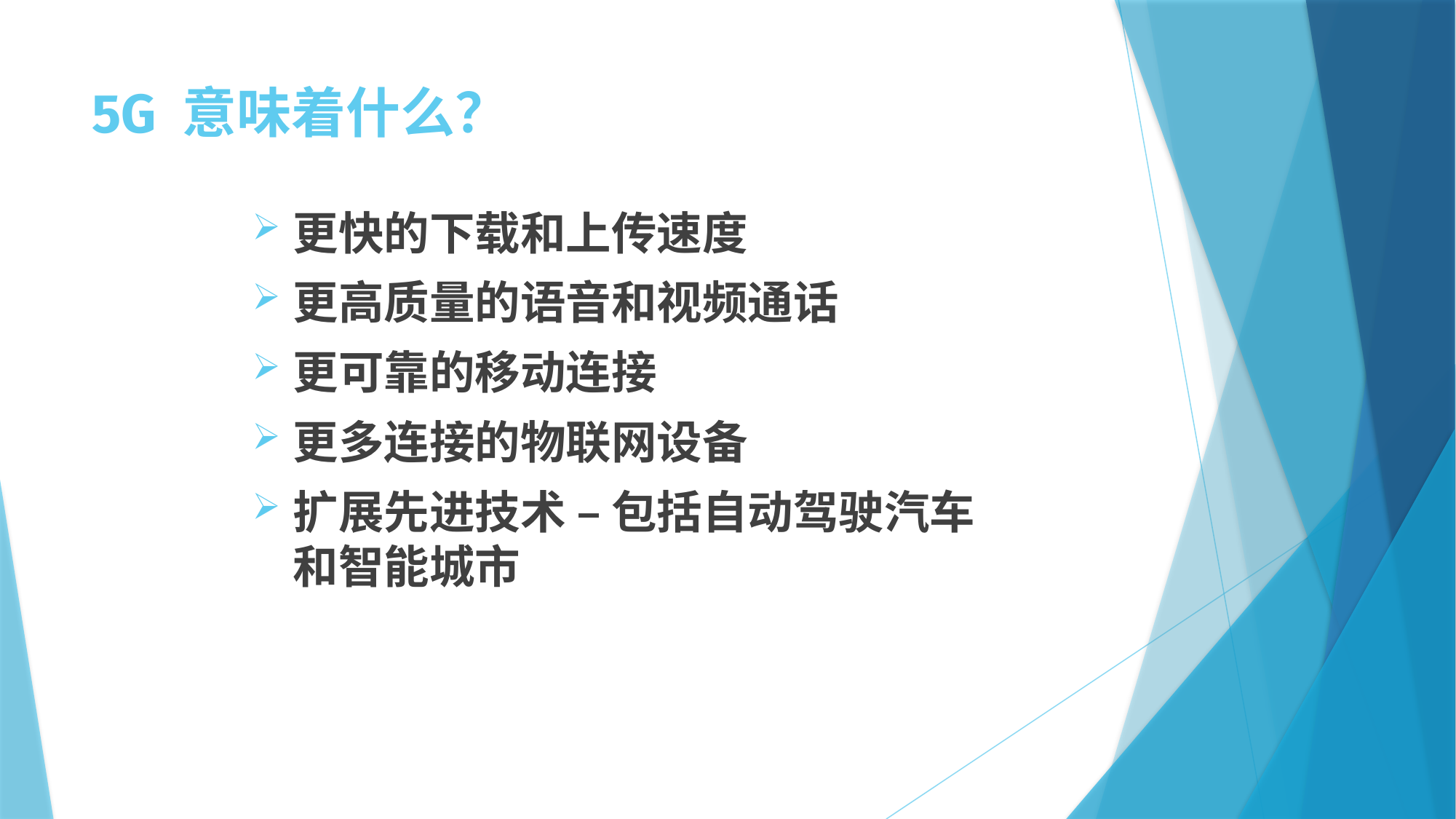

# 5G 意味着什么？
更快的下载和上传速度
更高质量的语音和视频通话
更可靠的移动连接
更多连接的物联网设备
扩展先进技术 – 包括自动驾驶汽车和智能城市